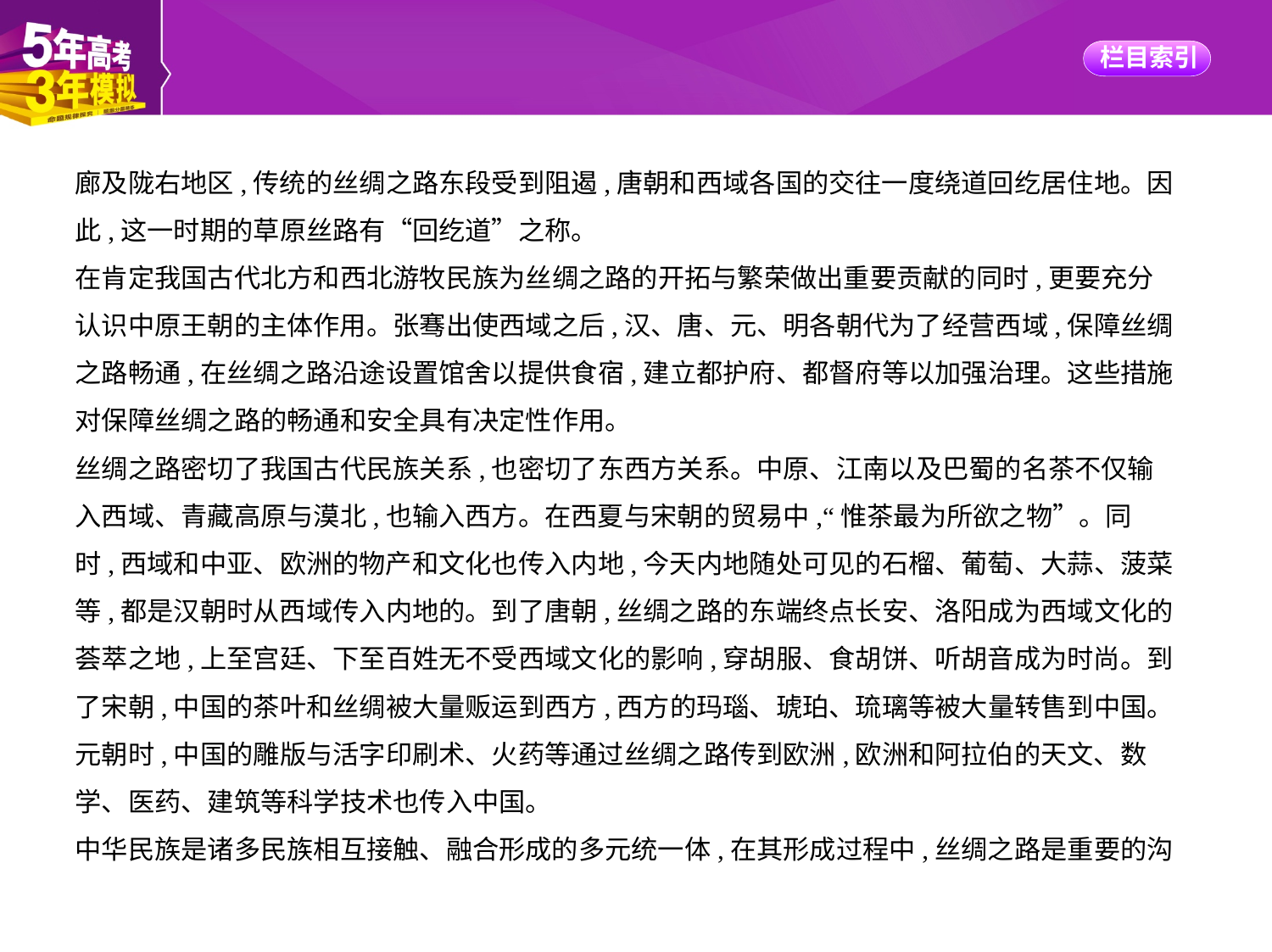

廊及陇右地区,传统的丝绸之路东段受到阻遏,唐朝和西域各国的交往一度绕道回纥居住地。因
此,这一时期的草原丝路有“回纥道”之称。
在肯定我国古代北方和西北游牧民族为丝绸之路的开拓与繁荣做出重要贡献的同时,更要充分
认识中原王朝的主体作用。张骞出使西域之后,汉、唐、元、明各朝代为了经营西域,保障丝绸
之路畅通,在丝绸之路沿途设置馆舍以提供食宿,建立都护府、都督府等以加强治理。这些措施
对保障丝绸之路的畅通和安全具有决定性作用。
丝绸之路密切了我国古代民族关系,也密切了东西方关系。中原、江南以及巴蜀的名茶不仅输
入西域、青藏高原与漠北,也输入西方。在西夏与宋朝的贸易中,“惟茶最为所欲之物”。同
时,西域和中亚、欧洲的物产和文化也传入内地,今天内地随处可见的石榴、葡萄、大蒜、菠菜
等,都是汉朝时从西域传入内地的。到了唐朝,丝绸之路的东端终点长安、洛阳成为西域文化的
荟萃之地,上至宫廷、下至百姓无不受西域文化的影响,穿胡服、食胡饼、听胡音成为时尚。到
了宋朝,中国的茶叶和丝绸被大量贩运到西方,西方的玛瑙、琥珀、琉璃等被大量转售到中国。
元朝时,中国的雕版与活字印刷术、火药等通过丝绸之路传到欧洲,欧洲和阿拉伯的天文、数
学、医药、建筑等科学技术也传入中国。
中华民族是诸多民族相互接触、融合形成的多元统一体,在其形成过程中,丝绸之路是重要的沟